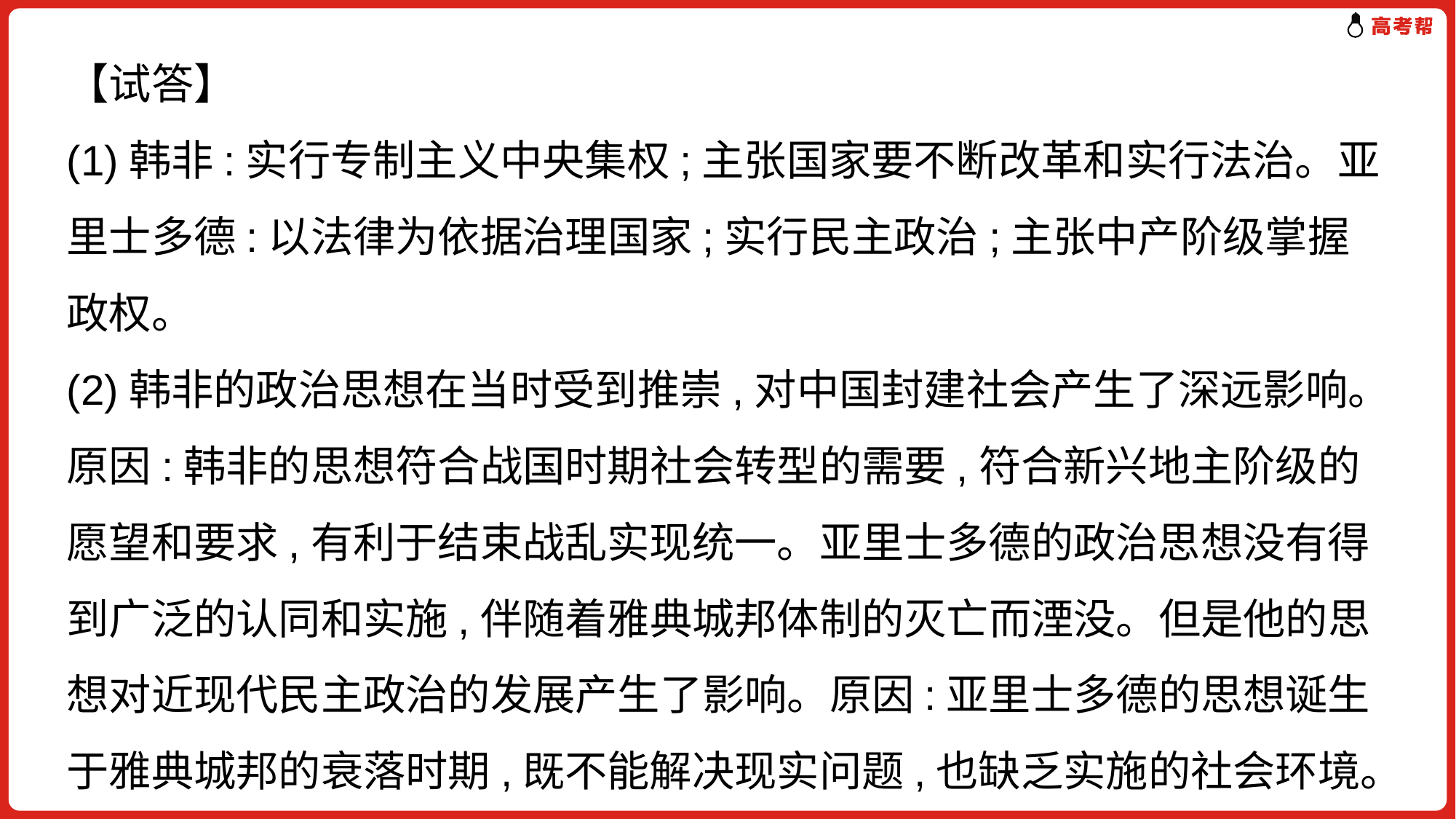

【试答】
(1)韩非:实行专制主义中央集权;主张国家要不断改革和实行法治。亚里士多德:以法律为依据治理国家;实行民主政治;主张中产阶级掌握政权。
(2)韩非的政治思想在当时受到推崇,对中国封建社会产生了深远影响。原因:韩非的思想符合战国时期社会转型的需要,符合新兴地主阶级的愿望和要求,有利于结束战乱实现统一。亚里士多德的政治思想没有得到广泛的认同和实施,伴随着雅典城邦体制的灭亡而湮没。但是他的思想对近现代民主政治的发展产生了影响。原因:亚里士多德的思想诞生于雅典城邦的衰落时期,既不能解决现实问题,也缺乏实施的社会环境。